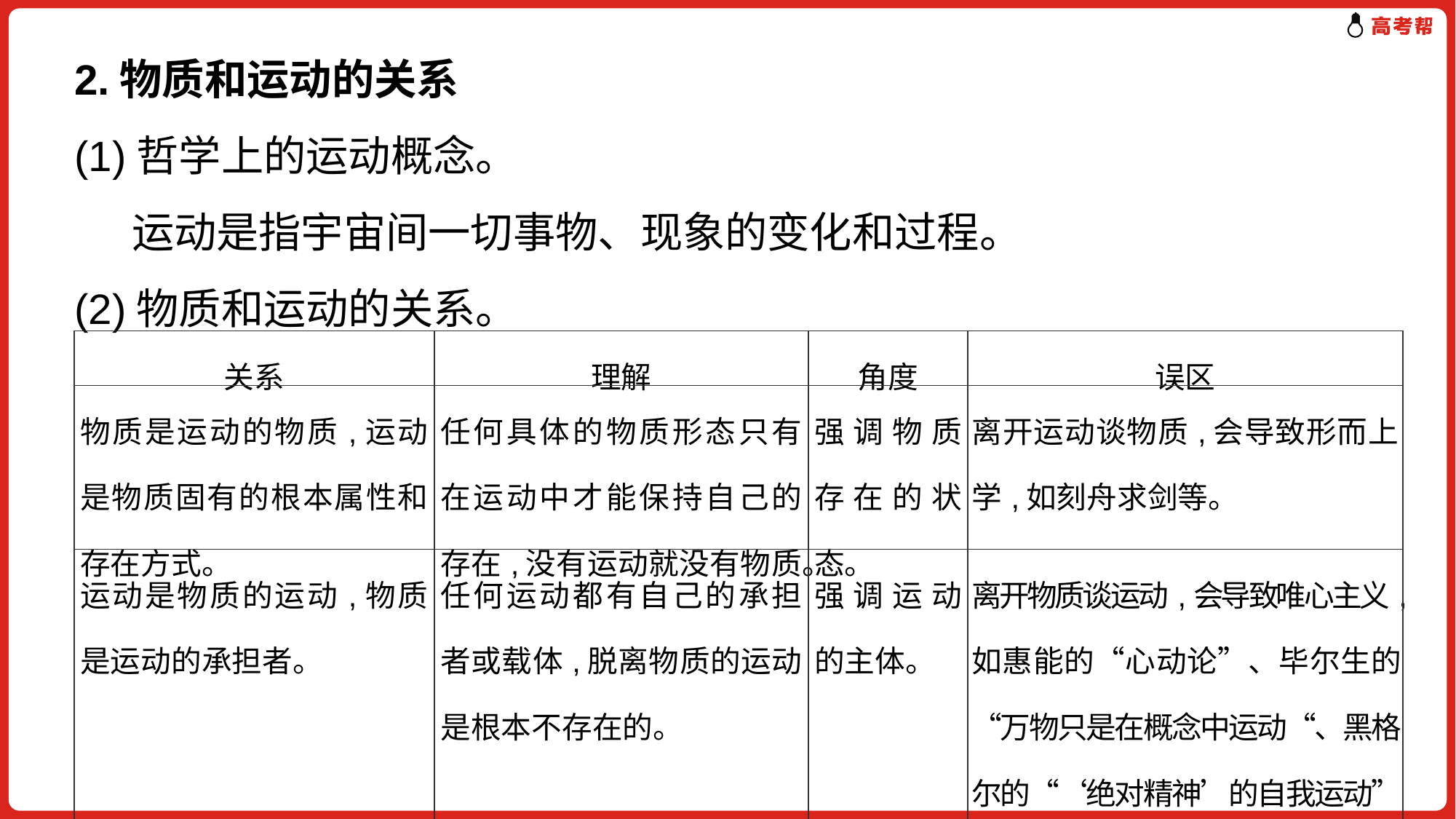

2.物质和运动的关系
(1)哲学上的运动概念。
     运动是指宇宙间一切事物、现象的变化和过程。
(2)物质和运动的关系。

| 关系 | 理解 | 角度 | 误区 |
| --- | --- | --- | --- |
| 物质是运动的物质,运动是物质固有的根本属性和存在方式。 | 任何具体的物质形态只有在运动中才能保持自己的存在,没有运动就没有物质。 | 强调物质存在的状态。 | 离开运动谈物质,会导致形而上学,如刻舟求剑等。 |
| 运动是物质的运动,物质是运动的承担者。 | 任何运动都有自己的承担者或载体,脱离物质的运动是根本不存在的。 | 强调运动的主体。 | 离开物质谈运动,会导致唯心主义,如惠能的“心动论”、毕尔生的“万物只是在概念中运动“、黑格尔的“‘绝对精神’的自我运动”等。 |